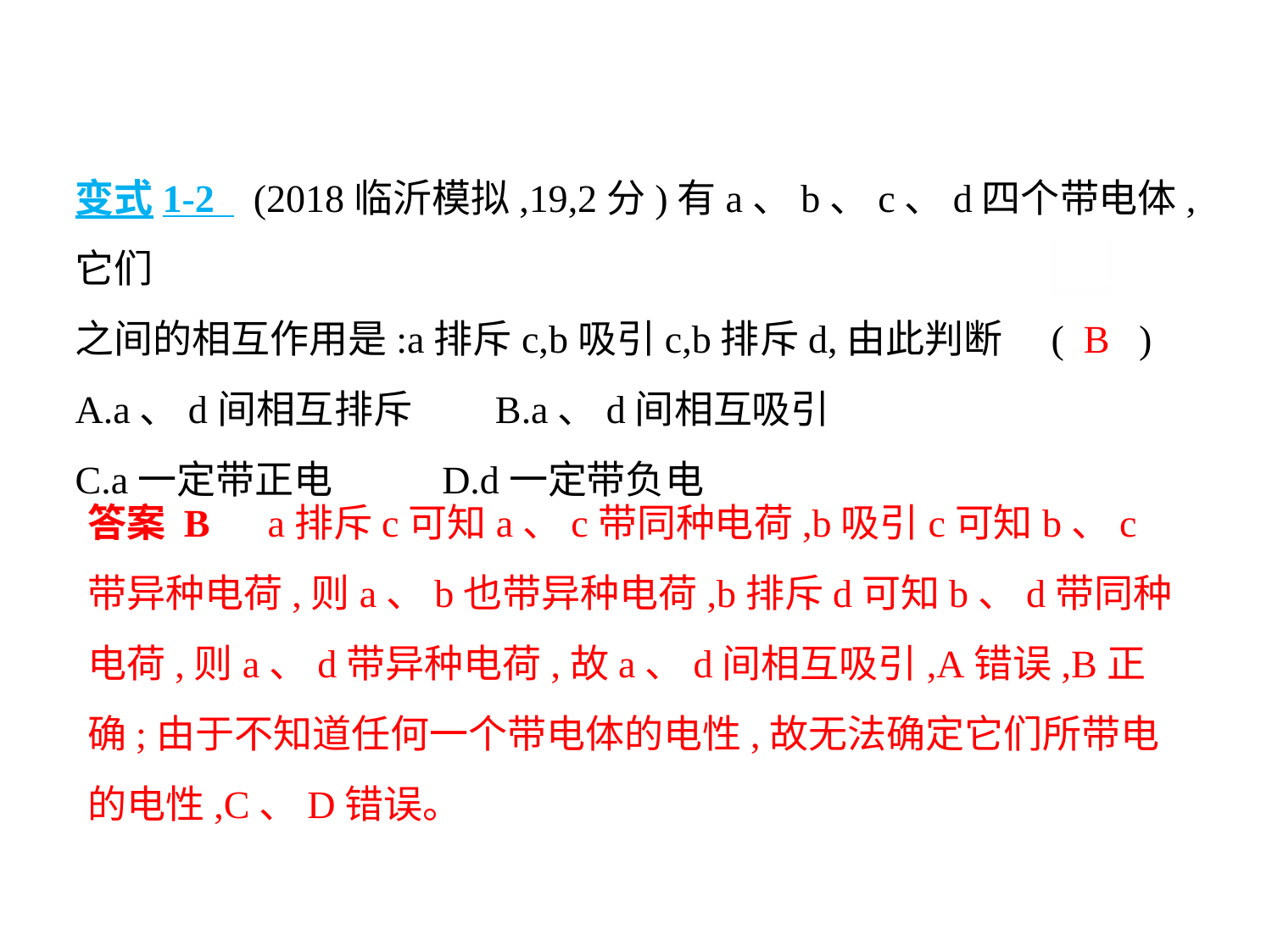

变式1-2    (2018临沂模拟,19,2分)有a、b、c、d四个带电体,它们
之间的相互作用是:a排斥c,b吸引c,b排斥d,由此判断 (  B   )
A.a、d间相互排斥　    B.a、d间相互吸引
C.a一定带正电　       D.d一定带负电

答案 B　a排斥c可知a、c带同种电荷,b吸引c可知b、c带异种电荷,则a、b也带异种电荷,b排斥d可知b、d带同种电荷,则a、d带异种电荷,故a、d间相互吸引,A错误,B正确;由于不知道任何一个带电体的电性,故无法确定它们所带电的电性,C、D错误。